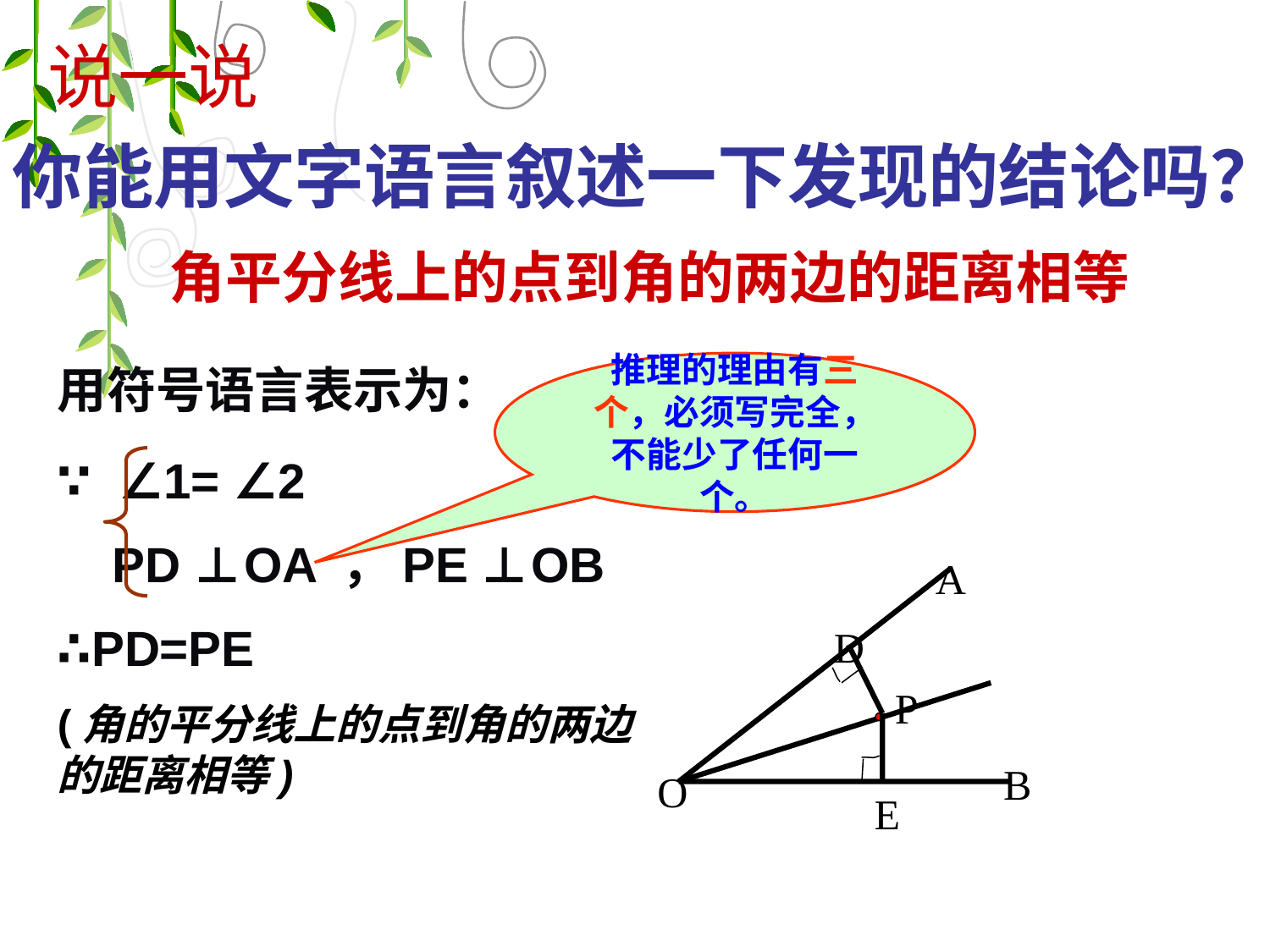

说一说
你能用文字语言叙述一下发现的结论吗？
角平分线上的点到角的两边的距离相等
用符号语言表示为：
推理的理由有三个，必须写完全，不能少了任何一个。
∵  ∠1= ∠2
    PD ⊥OA ，PE ⊥OB
∴PD=PE
(角的平分线上的点到角的两边的距离相等)

A

B
O
D

P

E